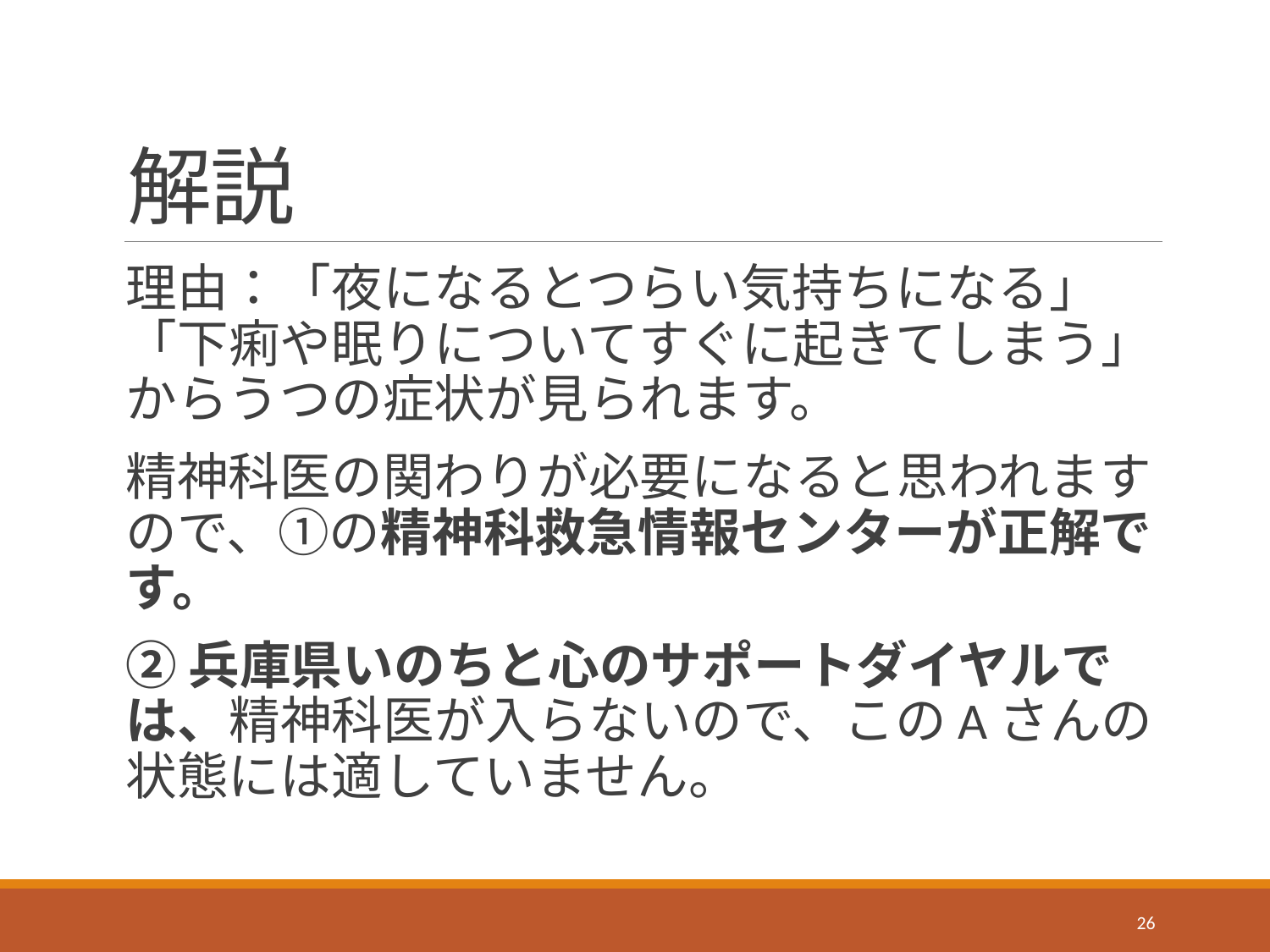

# 解説
理由：「夜になるとつらい気持ちになる」「下痢や眠りについてすぐに起きてしまう」からうつの症状が見られます。
精神科医の関わりが必要になると思われますので、①の精神科救急情報センターが正解です。
②兵庫県いのちと心のサポートダイヤルでは、精神科医が入らないので、このAさんの状態には適していません。

26